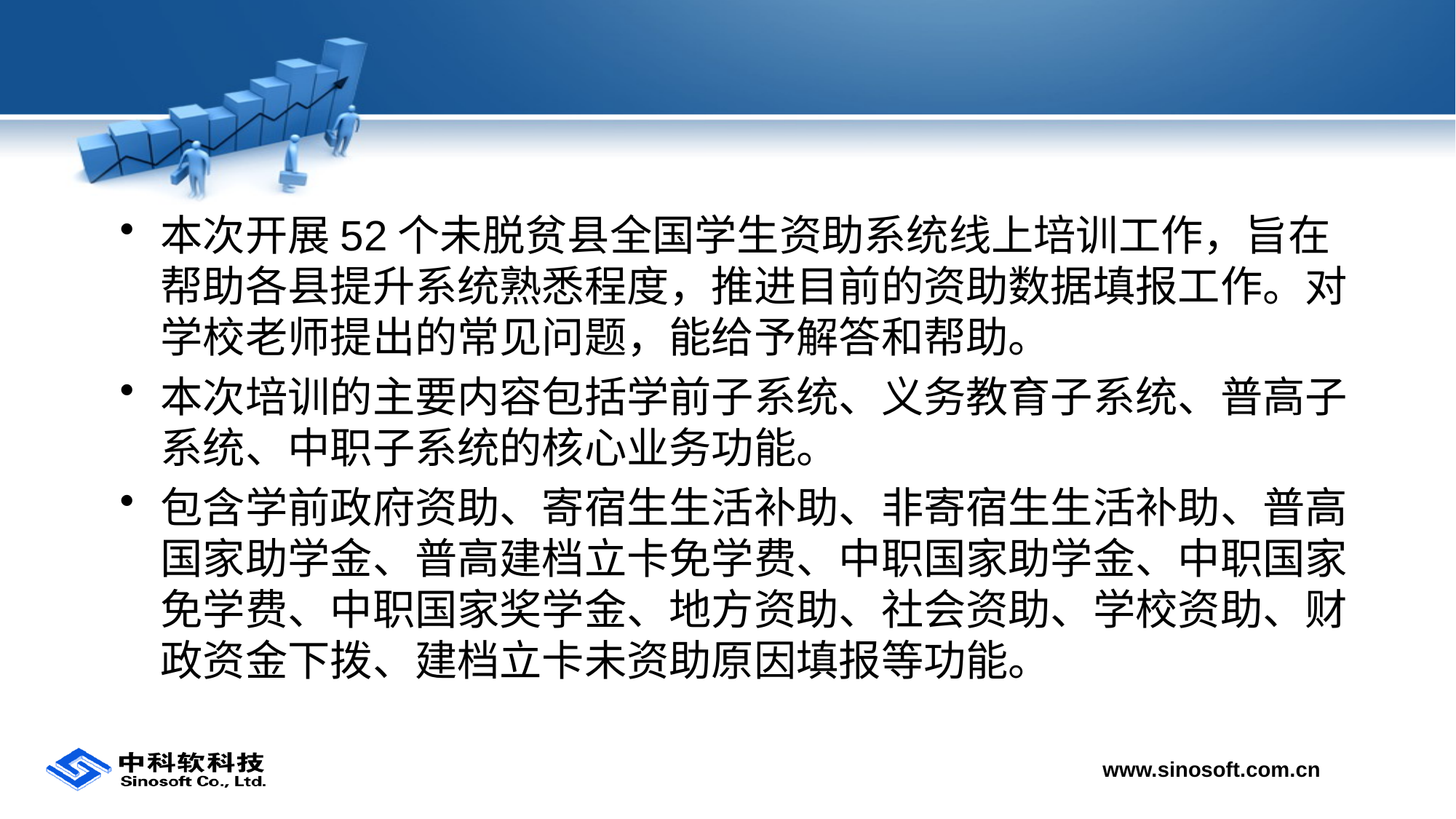

本次开展52个未脱贫县全国学生资助系统线上培训工作，旨在帮助各县提升系统熟悉程度，推进目前的资助数据填报工作。对学校老师提出的常见问题，能给予解答和帮助。
本次培训的主要内容包括学前子系统、义务教育子系统、普高子系统、中职子系统的核心业务功能。
包含学前政府资助、寄宿生生活补助、非寄宿生生活补助、普高国家助学金、普高建档立卡免学费、中职国家助学金、中职国家免学费、中职国家奖学金、地方资助、社会资助、学校资助、财政资金下拨、建档立卡未资助原因填报等功能。